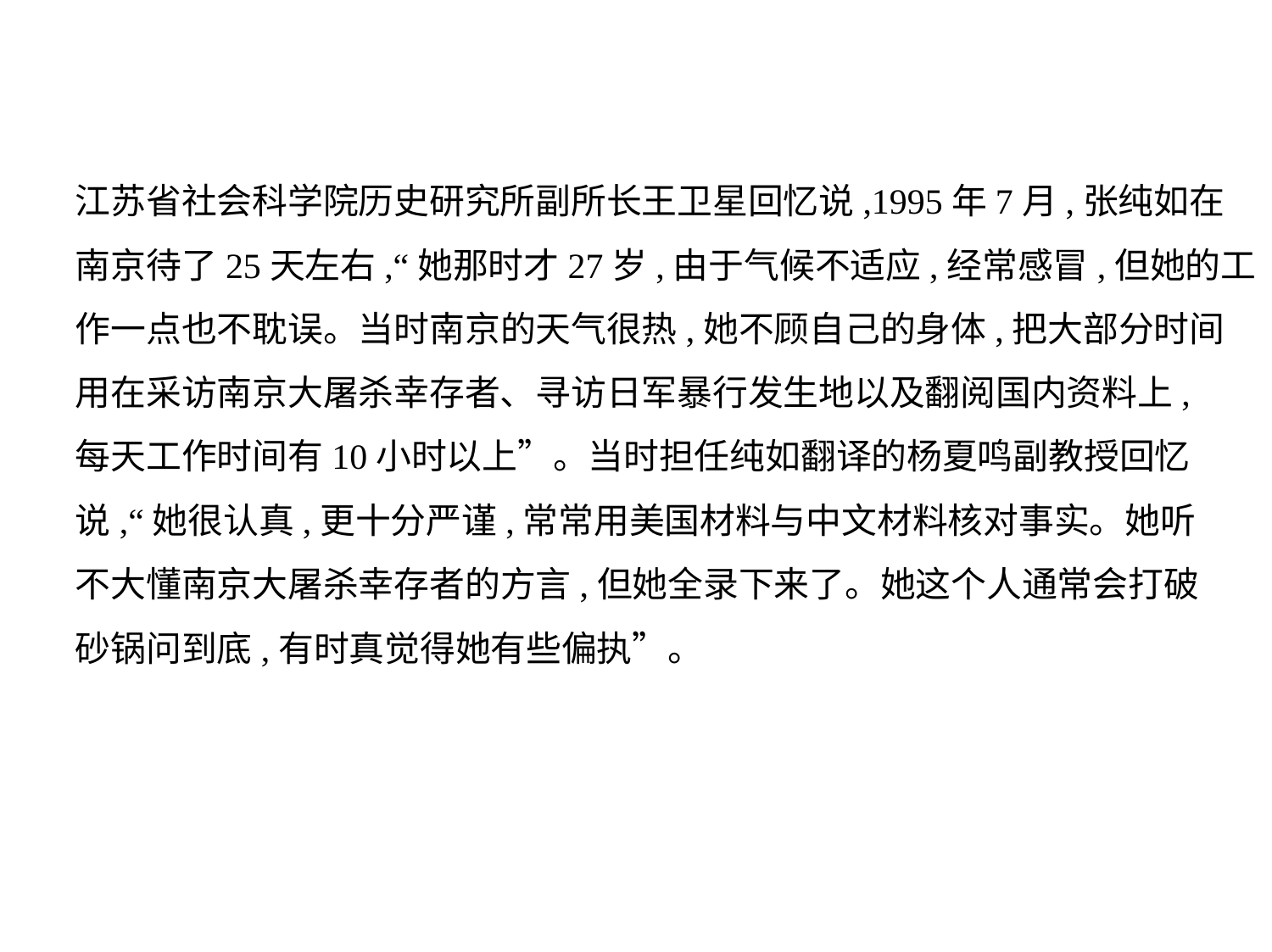

江苏省社会科学院历史研究所副所长王卫星回忆说,1995年7月,张纯如在
南京待了25天左右,“她那时才27岁,由于气候不适应,经常感冒,但她的工
作一点也不耽误。当时南京的天气很热,她不顾自己的身体,把大部分时间
用在采访南京大屠杀幸存者、寻访日军暴行发生地以及翻阅国内资料上,
每天工作时间有10小时以上”。当时担任纯如翻译的杨夏鸣副教授回忆
说,“她很认真,更十分严谨,常常用美国材料与中文材料核对事实。她听
不大懂南京大屠杀幸存者的方言,但她全录下来了。她这个人通常会打破
砂锅问到底,有时真觉得她有些偏执”。